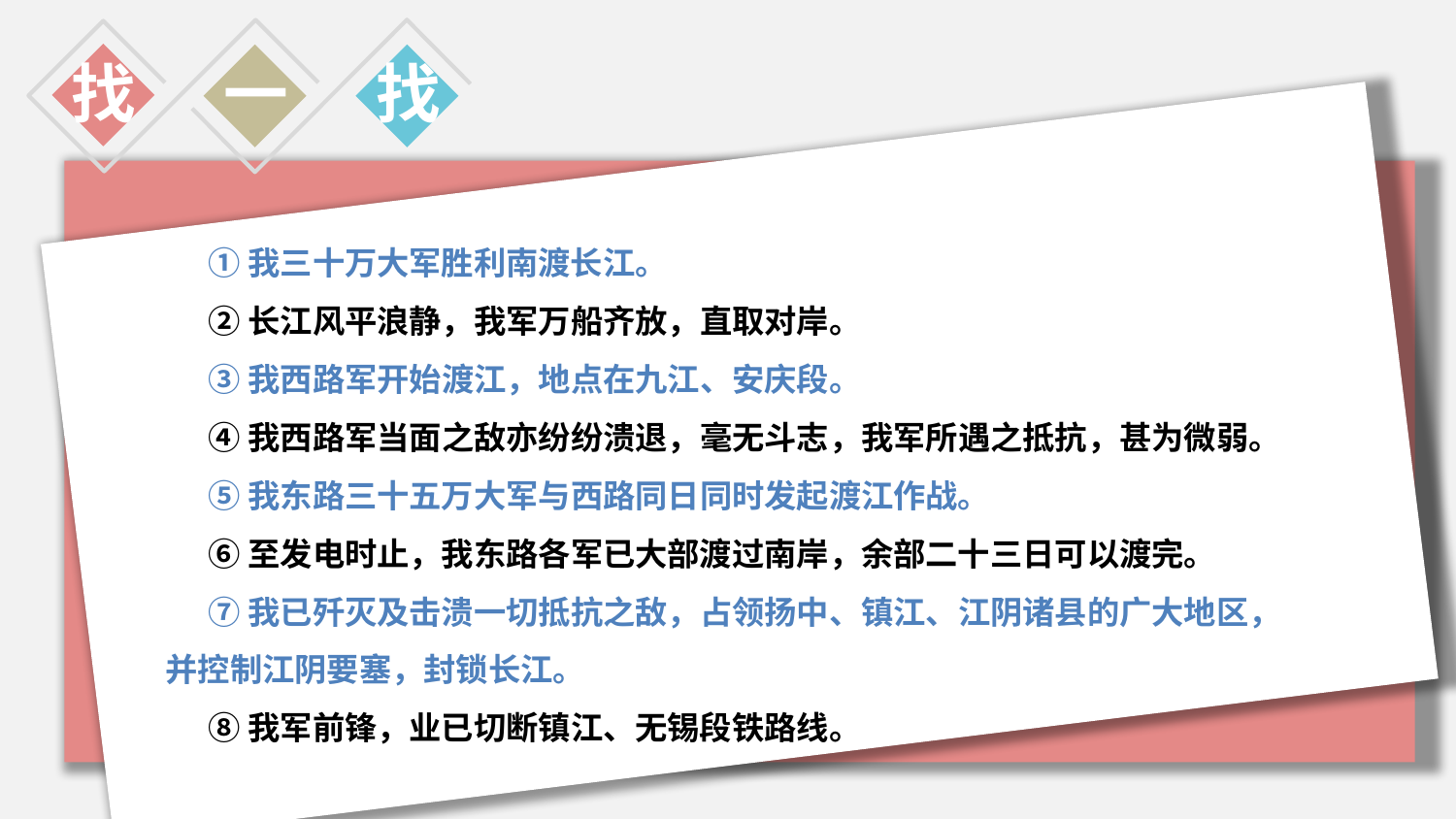

找
一
找
①我三十万大军胜利南渡长江。
②长江风平浪静，我军万船齐放，直取对岸。
③我西路军开始渡江，地点在九江、安庆段。
④我西路军当面之敌亦纷纷溃退，毫无斗志，我军所遇之抵抗，甚为微弱。
⑤我东路三十五万大军与西路同日同时发起渡江作战。
⑥至发电时止，我东路各军已大部渡过南岸，余部二十三日可以渡完。
⑦我已歼灭及击溃一切抵抗之敌，占领扬中、镇江、江阴诸县的广大地区，并控制江阴要塞，封锁长江。
⑧我军前锋，业已切断镇江、无锡段铁路线。